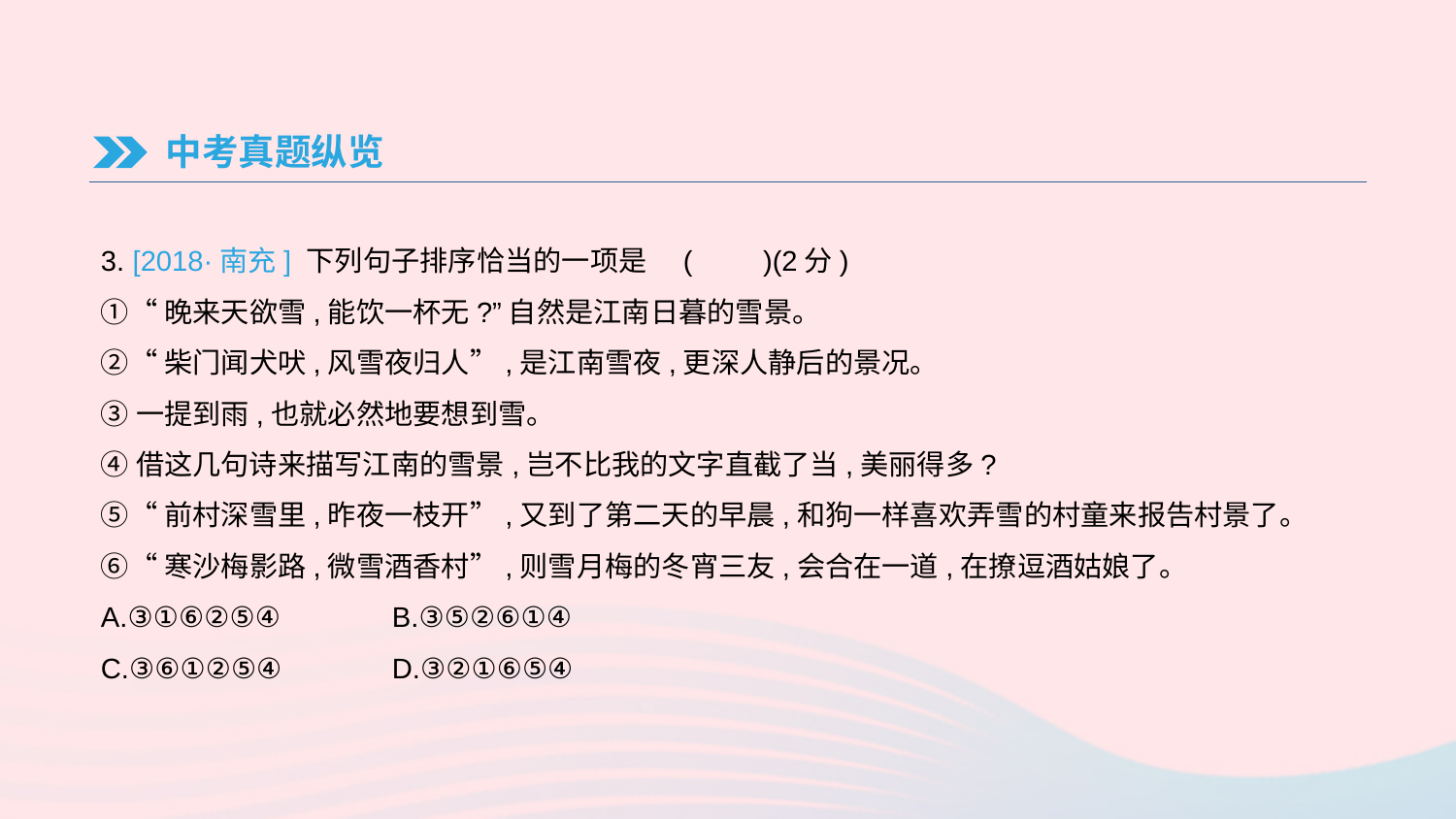

中考真题纵览

3. [2018·南充] 下列句子排序恰当的一项是	(　　)(2分)
①“晚来天欲雪,能饮一杯无?”自然是江南日暮的雪景。
②“柴门闻犬吠,风雪夜归人”,是江南雪夜,更深人静后的景况。
③一提到雨,也就必然地要想到雪。
④借这几句诗来描写江南的雪景,岂不比我的文字直截了当,美丽得多?
⑤“前村深雪里,昨夜一枝开”,又到了第二天的早晨,和狗一样喜欢弄雪的村童来报告村景了。
⑥“寒沙梅影路,微雪酒香村”,则雪月梅的冬宵三友,会合在一道,在撩逗酒姑娘了。
A.③①⑥②⑤④	B.③⑤②⑥①④
C.③⑥①②⑤④	D.③②①⑥⑤④